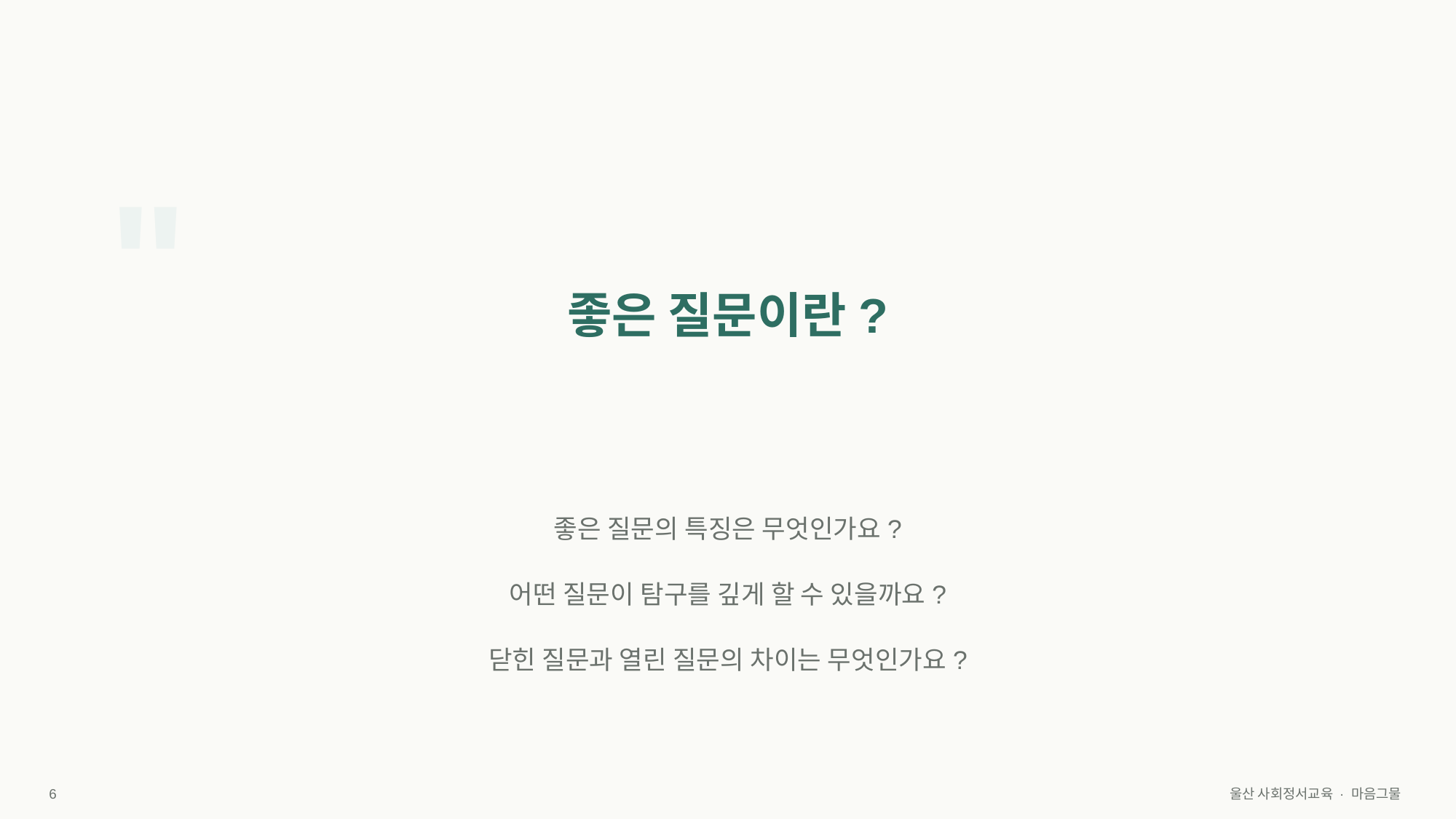

"
좋은 질문이란?
좋은 질문의 특징은 무엇인가요?
어떤 질문이 탐구를 깊게 할 수 있을까요?
닫힌 질문과 열린 질문의 차이는 무엇인가요?
6
울산 사회정서교육 · 마음그물